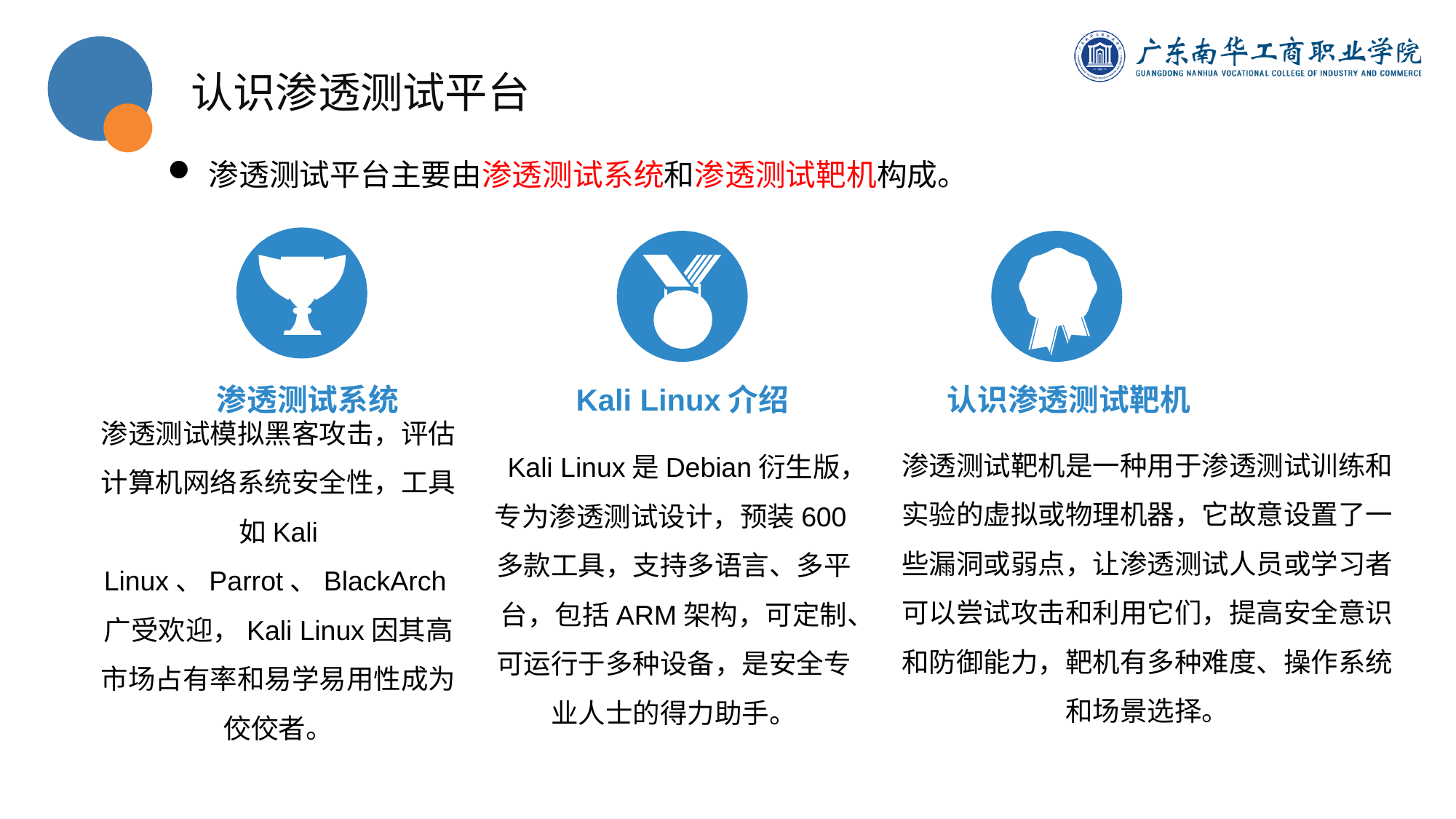

认识渗透测试平台

渗透测试平台主要由渗透测试系统和渗透测试靶机构成。

渗透测试系统
Kali Linux介绍
认识渗透测试靶机
渗透测试靶机是一种用于渗透测试训练和实验的虚拟或物理机器，它故意设置了一些漏洞或弱点，让渗透测试人员或学习者可以尝试攻击和利用它们，提高安全意识和防御能力，靶机有多种难度、操作系统和场景选择。
渗透测试模拟黑客攻击，评估计算机网络系统安全性，工具如Kali Linux、Parrot、BlackArch广受欢迎，Kali Linux因其高市场占有率和易学易用性成为佼佼者。
Kali Linux是Debian衍生版，专为渗透测试设计，预装600多款工具，支持多语言、多平台，包括ARM架构，可定制、可运行于多种设备，是安全专业人士的得力助手。